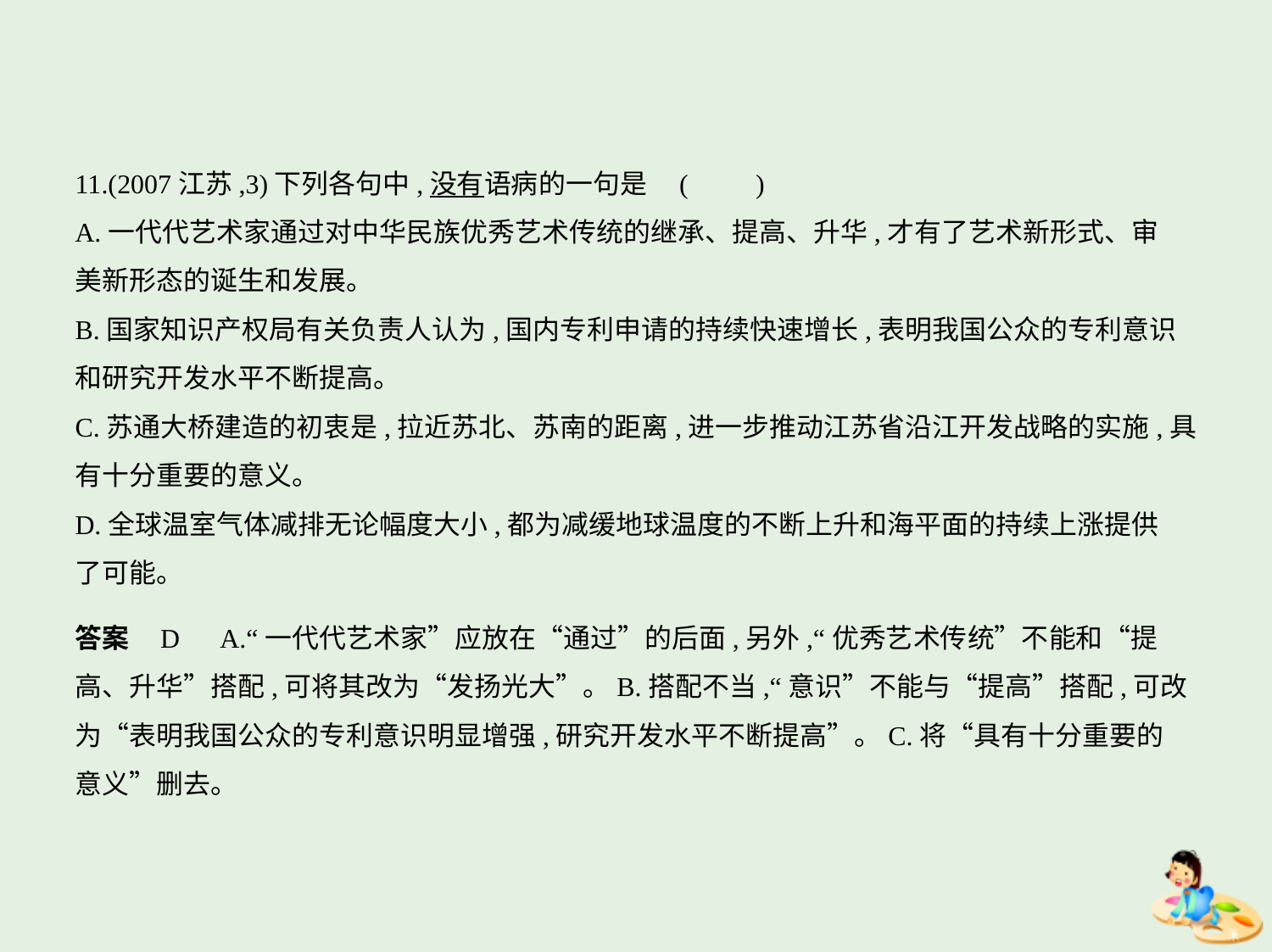

11.(2007江苏,3)下列各句中,没有语病的一句是 (　　)
A.一代代艺术家通过对中华民族优秀艺术传统的继承、提高、升华,才有了艺术新形式、审
美新形态的诞生和发展。
B.国家知识产权局有关负责人认为,国内专利申请的持续快速增长,表明我国公众的专利意识
和研究开发水平不断提高。
C.苏通大桥建造的初衷是,拉近苏北、苏南的距离,进一步推动江苏省沿江开发战略的实施,具
有十分重要的意义。
D.全球温室气体减排无论幅度大小,都为减缓地球温度的不断上升和海平面的持续上涨提供
了可能。
答案    D　A.“一代代艺术家”应放在“通过”的后面,另外,“优秀艺术传统”不能和“提
高、升华”搭配,可将其改为“发扬光大”。B.搭配不当,“意识”不能与“提高”搭配,可改
为“表明我国公众的专利意识明显增强,研究开发水平不断提高”。C.将“具有十分重要的
意义”删去。